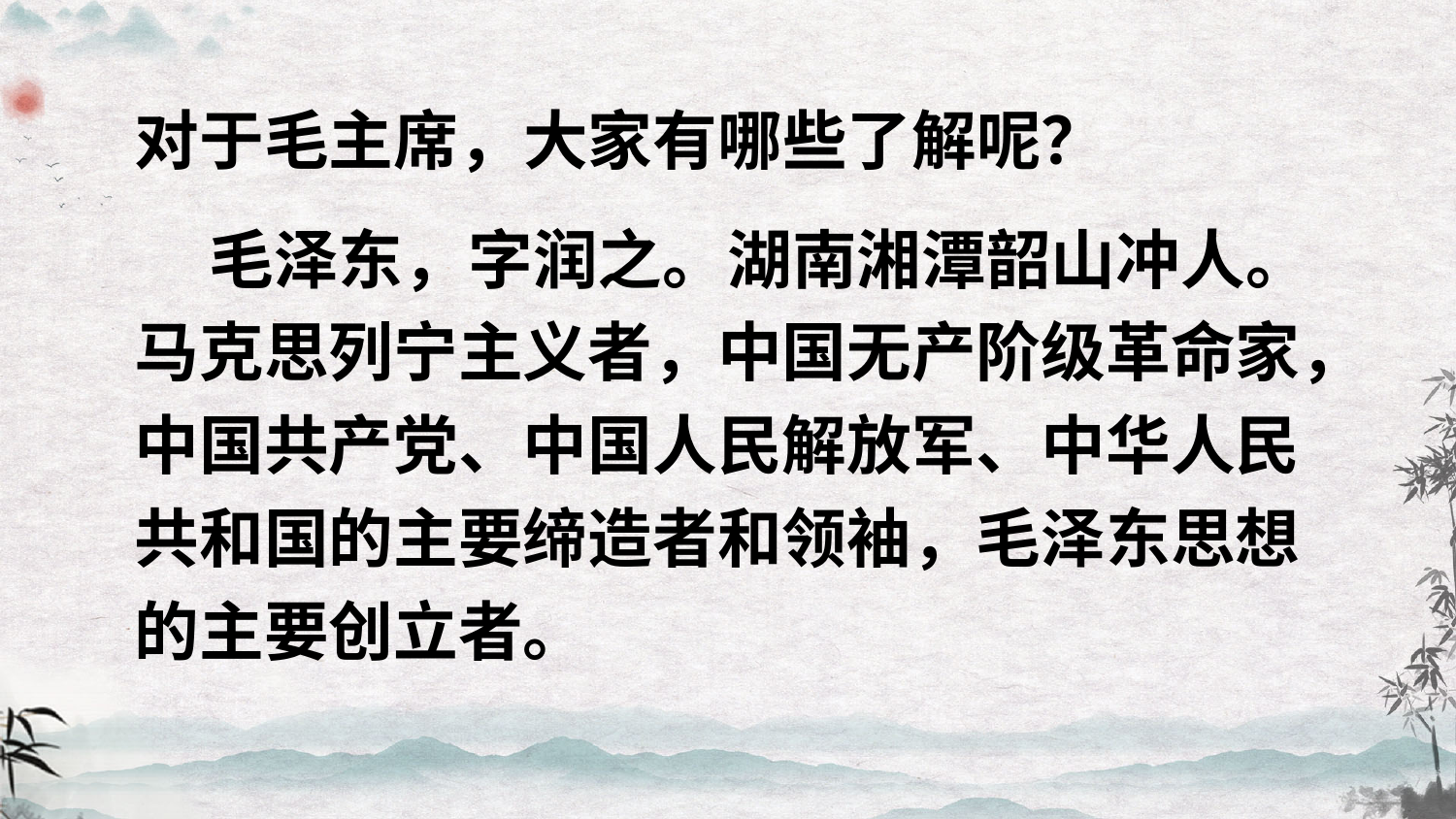

对于毛主席，大家有哪些了解呢？
    毛泽东，字润之。湖南湘潭韶山冲人。马克思列宁主义者，中国无产阶级革命家，中国共产党、中国人民解放军、中华人民共和国的主要缔造者和领袖，毛泽东思想的主要创立者。